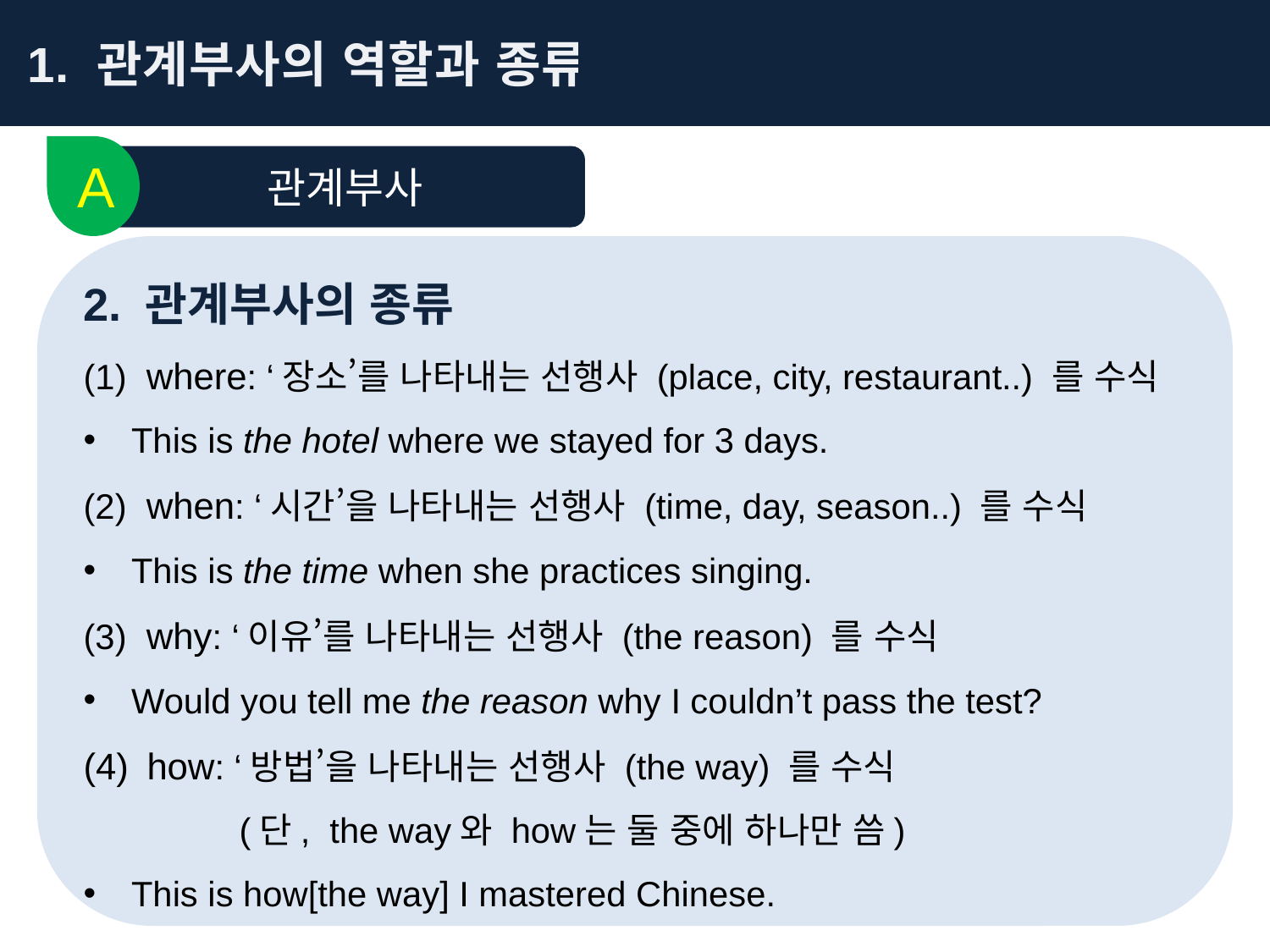

1. 관계부사의 역할과 종류

A
관계부사
2. 관계부사의 종류
(1)  where: ‘장소’를 나타내는 선행사 (place, city, restaurant..) 를 수식
This is the hotel where we stayed for 3 days.
(2)  when: ‘시간’을 나타내는 선행사 (time, day, season..) 를 수식
This is the time when she practices singing.
(3)  why: ‘이유’를 나타내는 선행사 (the reason) 를 수식
Would you tell me the reason why I couldn’t pass the test?
how: ‘방법’을 나타내는 선행사 (the way) 를 수식
                (단,  the way와 how는 둘 중에 하나만 씀)
This is how[the way] I mastered Chinese.